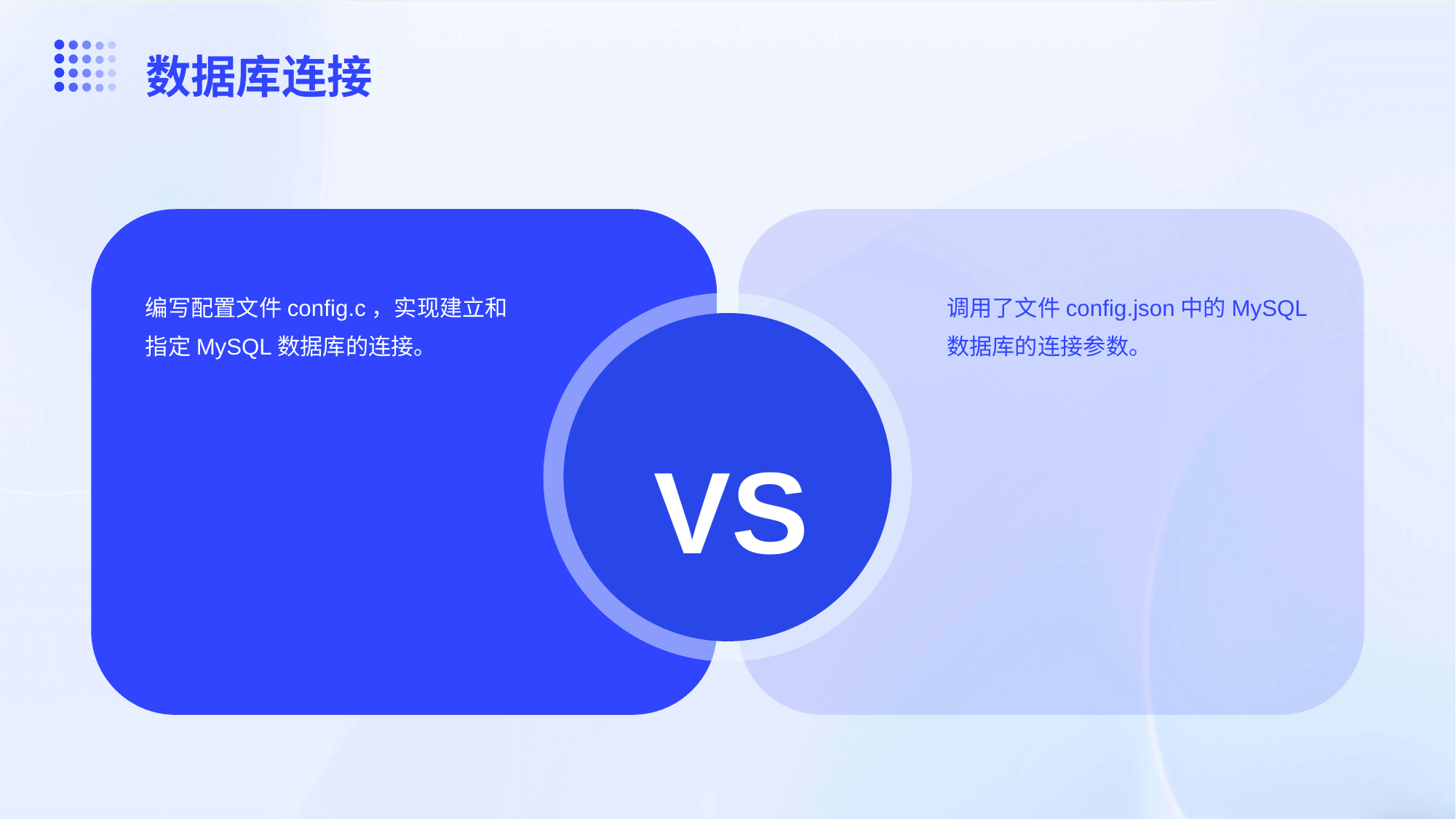

数据库连接

编写配置文件config.c，实现建立和指定MySQL数据库的连接。
调用了文件config.json中的MySQL数据库的连接参数。

VS